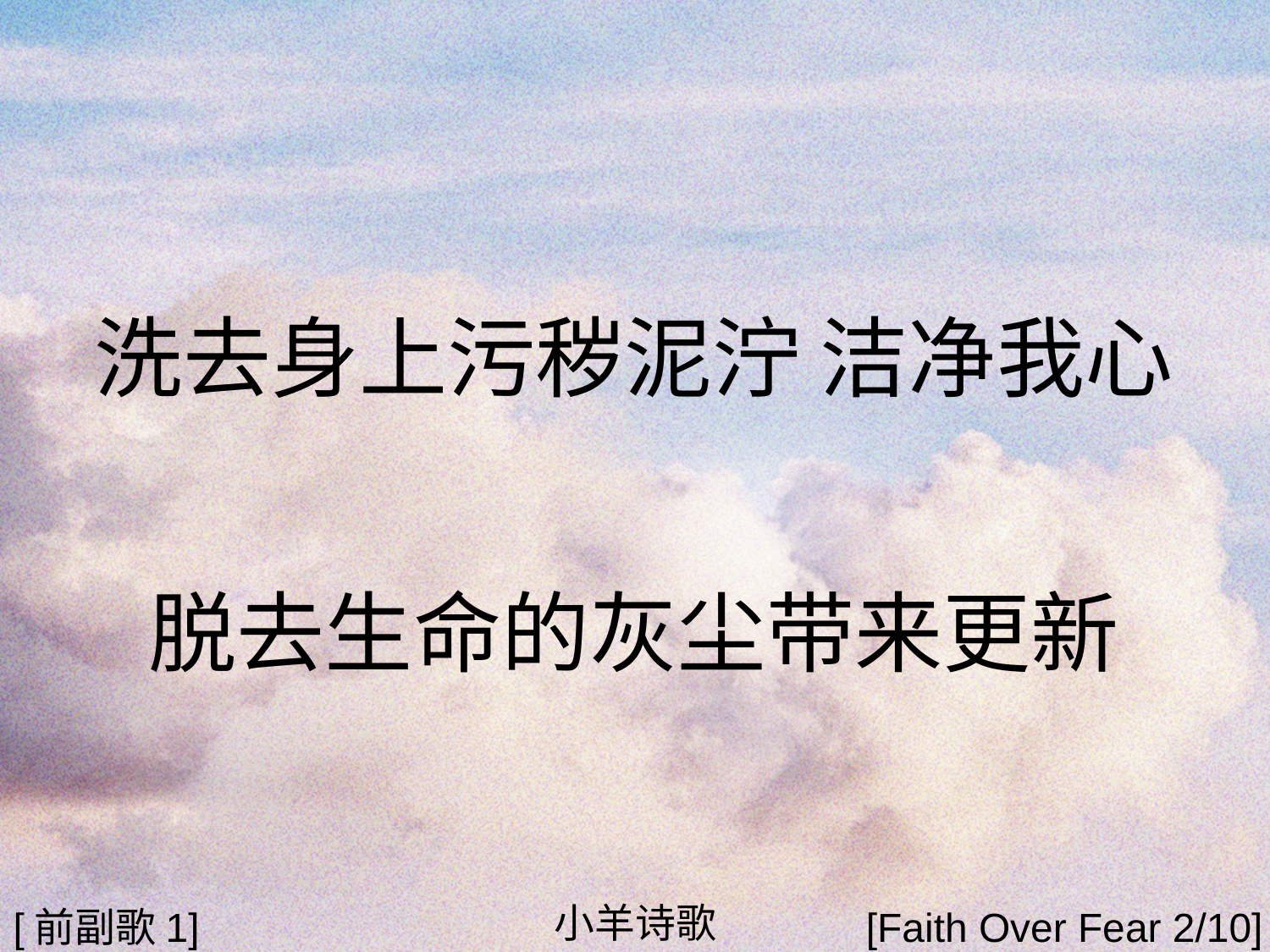

洗去身上污秽泥泞 洁净我心
脱去生命的灰尘带来更新

#

小羊诗歌
[前副歌1]
[Faith Over Fear 2/10]